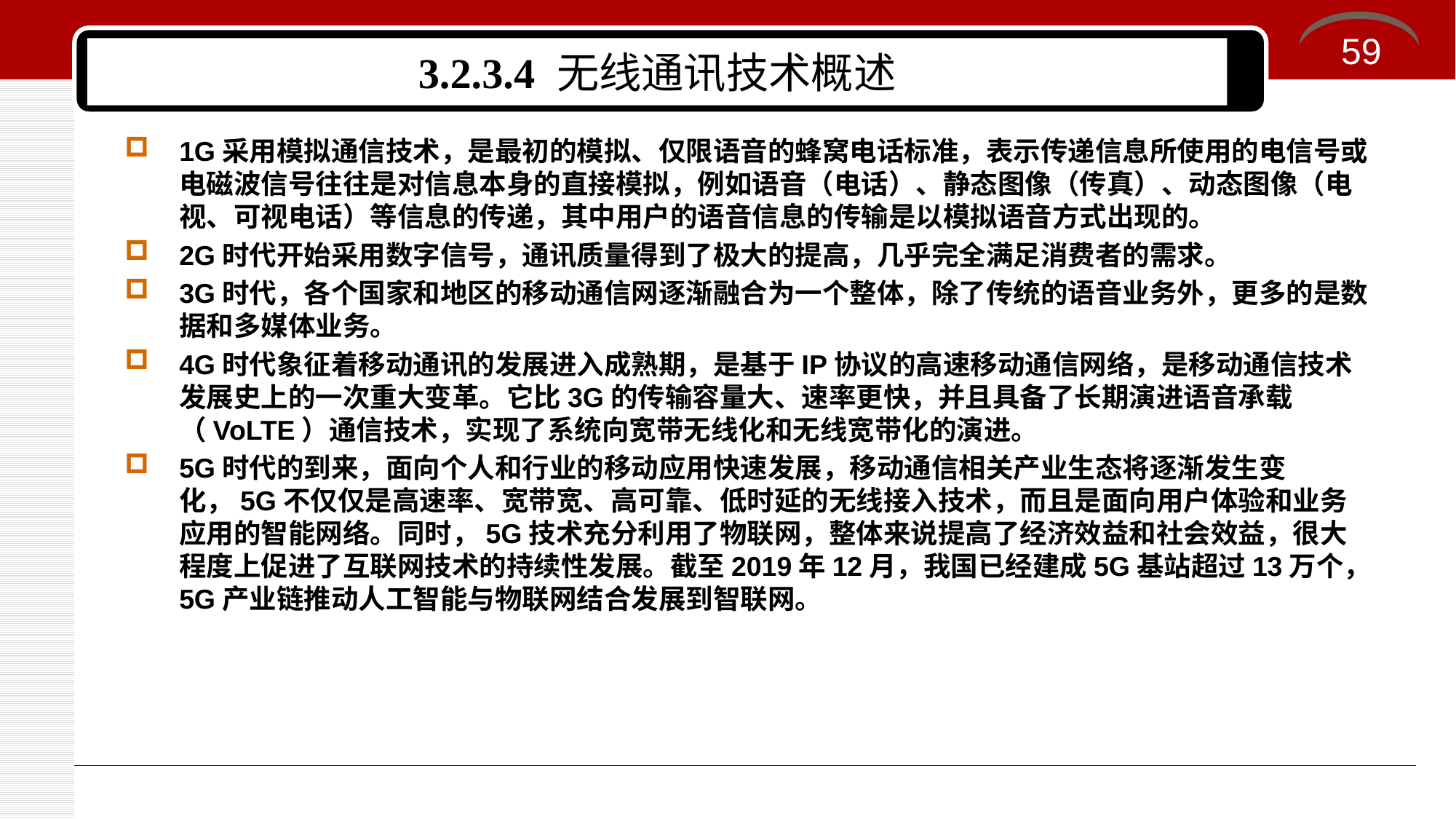

59
# 3.2.3.4 无线通讯技术概述
1G采用模拟通信技术，是最初的模拟、仅限语音的蜂窝电话标准，表示传递信息所使用的电信号或电磁波信号往往是对信息本身的直接模拟，例如语音（电话）、静态图像（传真）、动态图像（电视、可视电话）等信息的传递，其中用户的语音信息的传输是以模拟语音方式出现的。
2G时代开始采用数字信号，通讯质量得到了极大的提高，几乎完全满足消费者的需求。
3G时代，各个国家和地区的移动通信网逐渐融合为一个整体，除了传统的语音业务外，更多的是数据和多媒体业务。
4G时代象征着移动通讯的发展进入成熟期，是基于IP协议的高速移动通信网络，是移动通信技术发展史上的一次重大变革。它比3G的传输容量大、速率更快，并且具备了长期演进语音承载（VoLTE）通信技术，实现了系统向宽带无线化和无线宽带化的演进。
5G时代的到来，面向个人和行业的移动应用快速发展，移动通信相关产业生态将逐渐发生变化，5G不仅仅是高速率、宽带宽、高可靠、低时延的无线接入技术，而且是面向用户体验和业务应用的智能网络。同时，5G技术充分利用了物联网，整体来说提高了经济效益和社会效益，很大程度上促进了互联网技术的持续性发展。截至2019年12月，我国已经建成5G基站超过13万个，5G产业链推动人工智能与物联网结合发展到智联网。